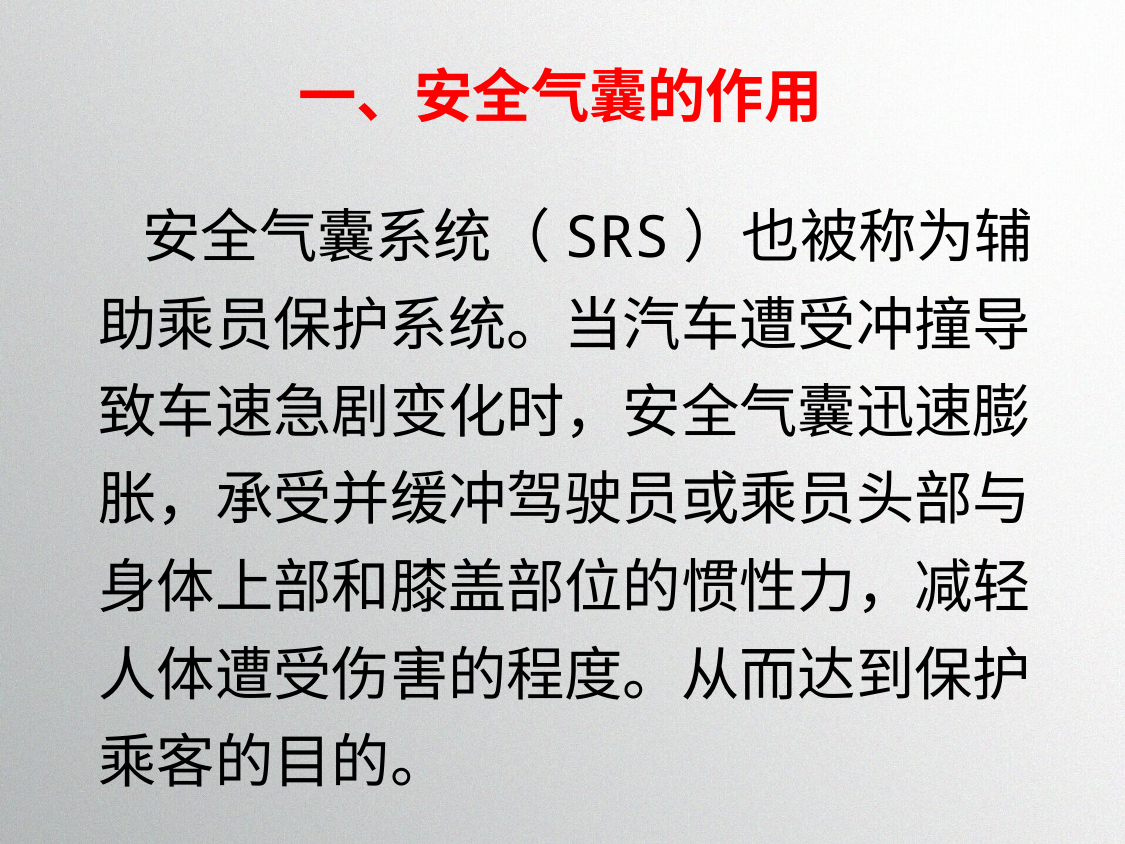

# 一、安全气囊的作用
安全气囊系统（SRS）也被称为辅助乘员保护系统。当汽车遭受冲撞导致车速急剧变化时，安全气囊迅速膨胀，承受并缓冲驾驶员或乘员头部与身体上部和膝盖部位的惯性力，减轻人体遭受伤害的程度。从而达到保护乘客的目的。